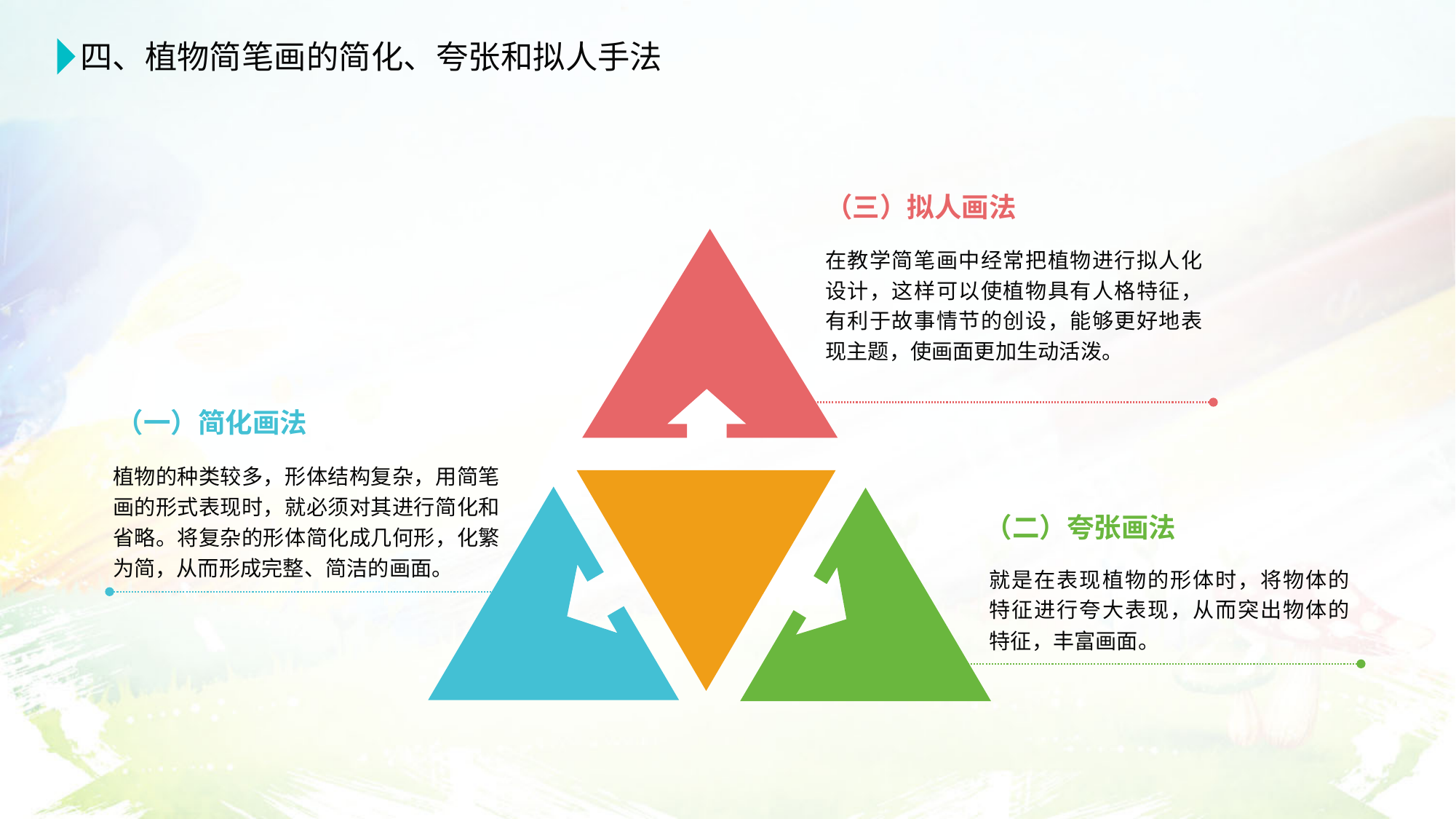

四、植物简笔画的简化、夸张和拟人手法

（三）拟人画法
在教学简笔画中经常把植物进行拟人化设计，这样可以使植物具有人格特征，有利于故事情节的创设，能够更好地表现主题，使画面更加生动活泼。

（一）简化画法
植物的种类较多，形体结构复杂，用简笔画的形式表现时，就必须对其进行简化和省略。将复杂的形体简化成几何形，化繁为简，从而形成完整、简洁的画面。

（二）夸张画法
就是在表现植物的形体时，将物体的特征进行夸大表现，从而突出物体的特征，丰富画面。